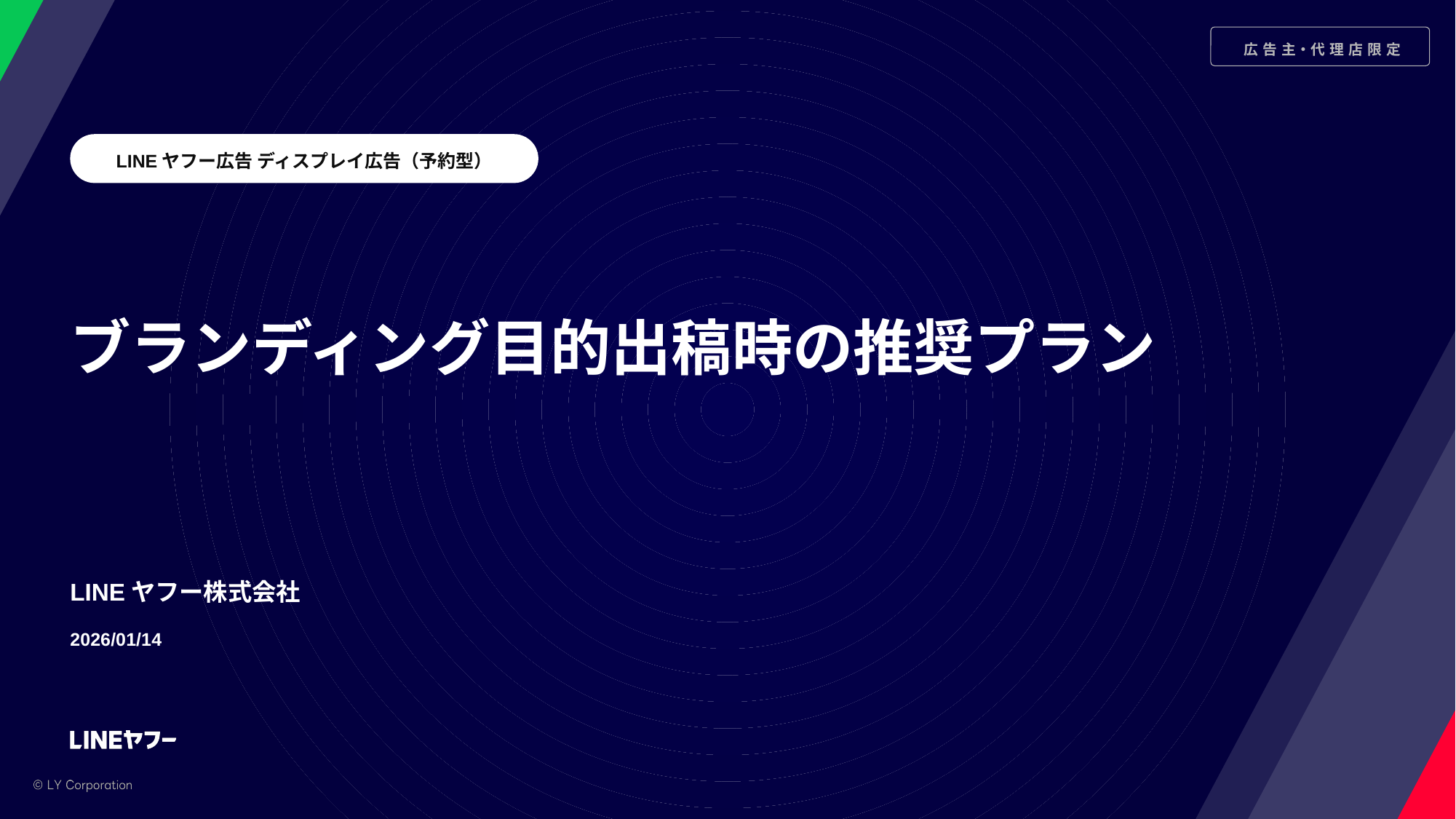

LINEヤフー広告 ディスプレイ広告（予約型）

ブランディング目的出稿時の推奨プラン
LINEヤフー株式会社
2026/01/14